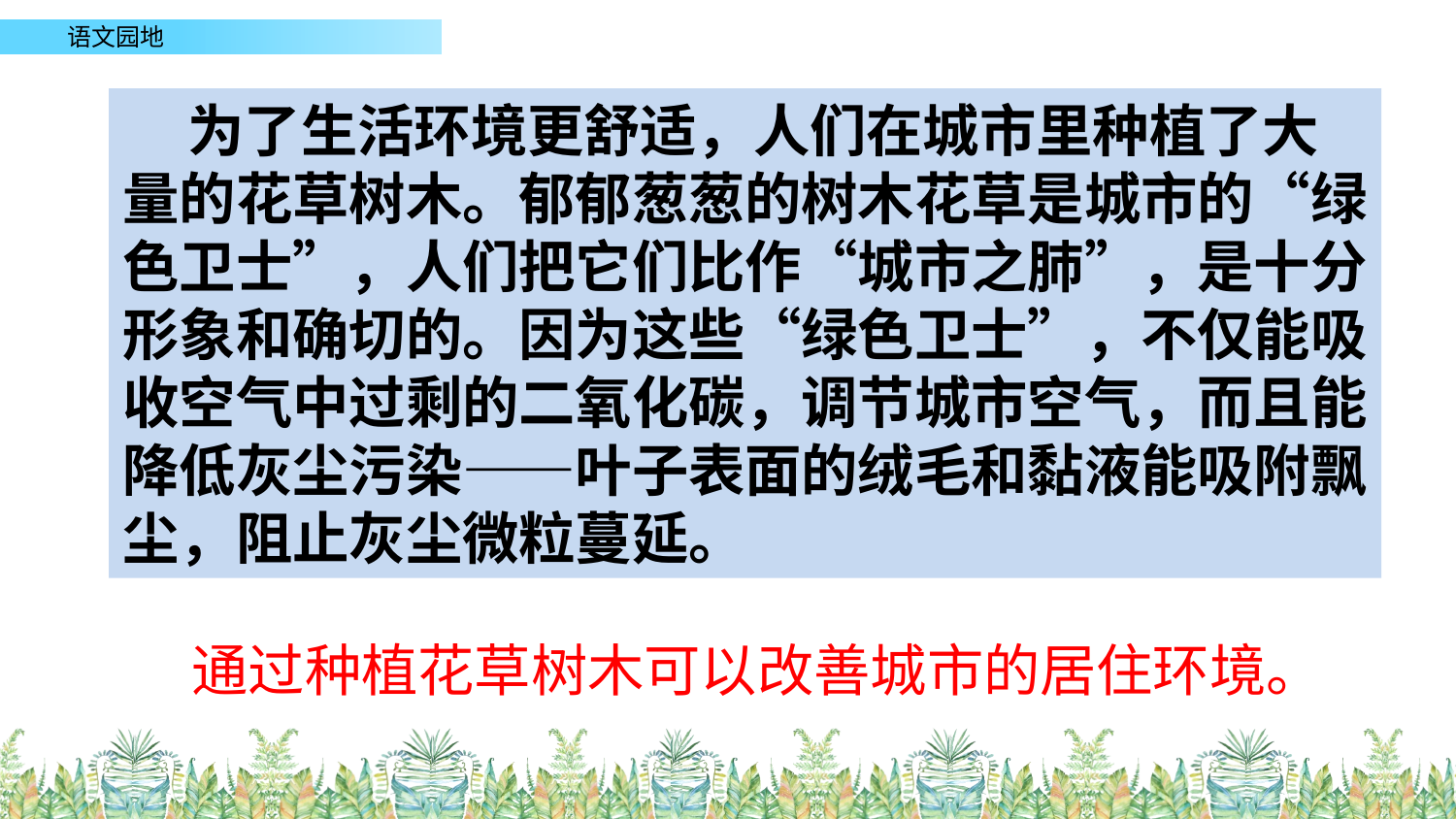

为了生活环境更舒适，人们在城市里种植了大量的花草树木。郁郁葱葱的树木花草是城市的“绿色卫士”，人们把它们比作“城市之肺”，是十分形象和确切的。因为这些“绿色卫士”，不仅能吸收空气中过剩的二氧化碳，调节城市空气，而且能降低灰尘污染——叶子表面的绒毛和黏液能吸附飘尘，阻止灰尘微粒蔓延。
通过种植花草树木可以改善城市的居住环境。